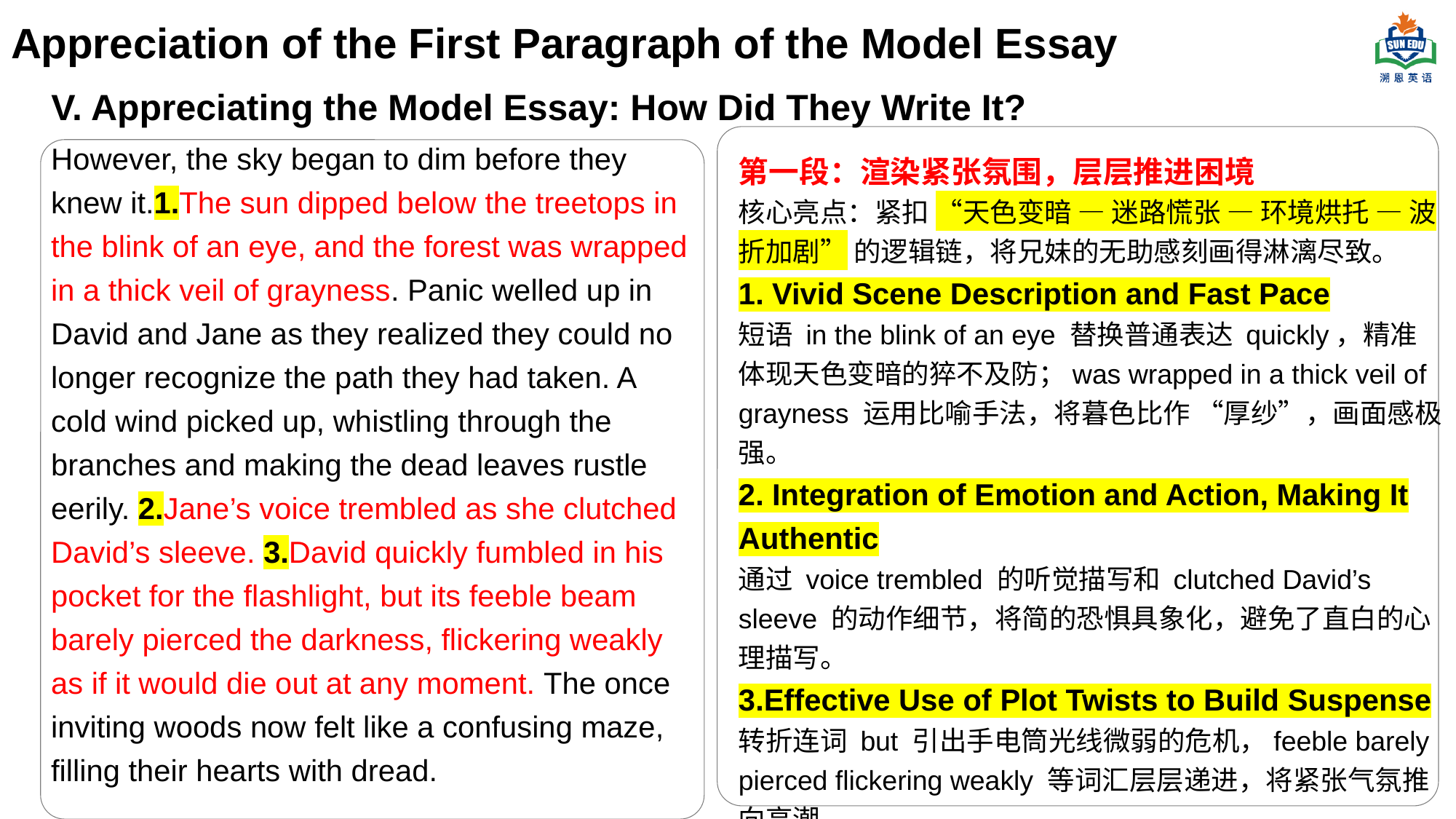

# Appreciation of the First Paragraph of the Model Essay
V. Appreciating the Model Essay: How Did They Write It?
However, the sky began to dim before they knew it.1.The sun dipped below the treetops in the blink of an eye, and the forest was wrapped in a thick veil of grayness. Panic welled up in David and Jane as they realized they could no longer recognize the path they had taken. A cold wind picked up, whistling through the branches and making the dead leaves rustle eerily. 2.Jane’s voice trembled as she clutched David’s sleeve. 3.David quickly fumbled in his pocket for the flashlight, but its feeble beam barely pierced the darkness, flickering weakly as if it would die out at any moment. The once inviting woods now felt like a confusing maze, filling their hearts with dread.

第一段：渲染紧张氛围，层层推进困境
核心亮点：紧扣 “天色变暗 — 迷路慌张 — 环境烘托 — 波折加剧” 的逻辑链，将兄妹的无助感刻画得淋漓尽致。
1. Vivid Scene Description and Fast Pace
短语 in the blink of an eye 替换普通表达 quickly，精准体现天色变暗的猝不及防；was wrapped in a thick veil of grayness 运用比喻手法，将暮色比作 “厚纱”，画面感极强。
2. Integration of Emotion and Action, Making It Authentic
通过 voice trembled 的听觉描写和 clutched David’s sleeve 的动作细节，将简的恐惧具象化，避免了直白的心理描写。
3.Effective Use of Plot Twists to Build Suspense
转折连词 but 引出手电筒光线微弱的危机，feeble barely pierced flickering weakly 等词汇层层递进，将紧张气氛推向高潮。